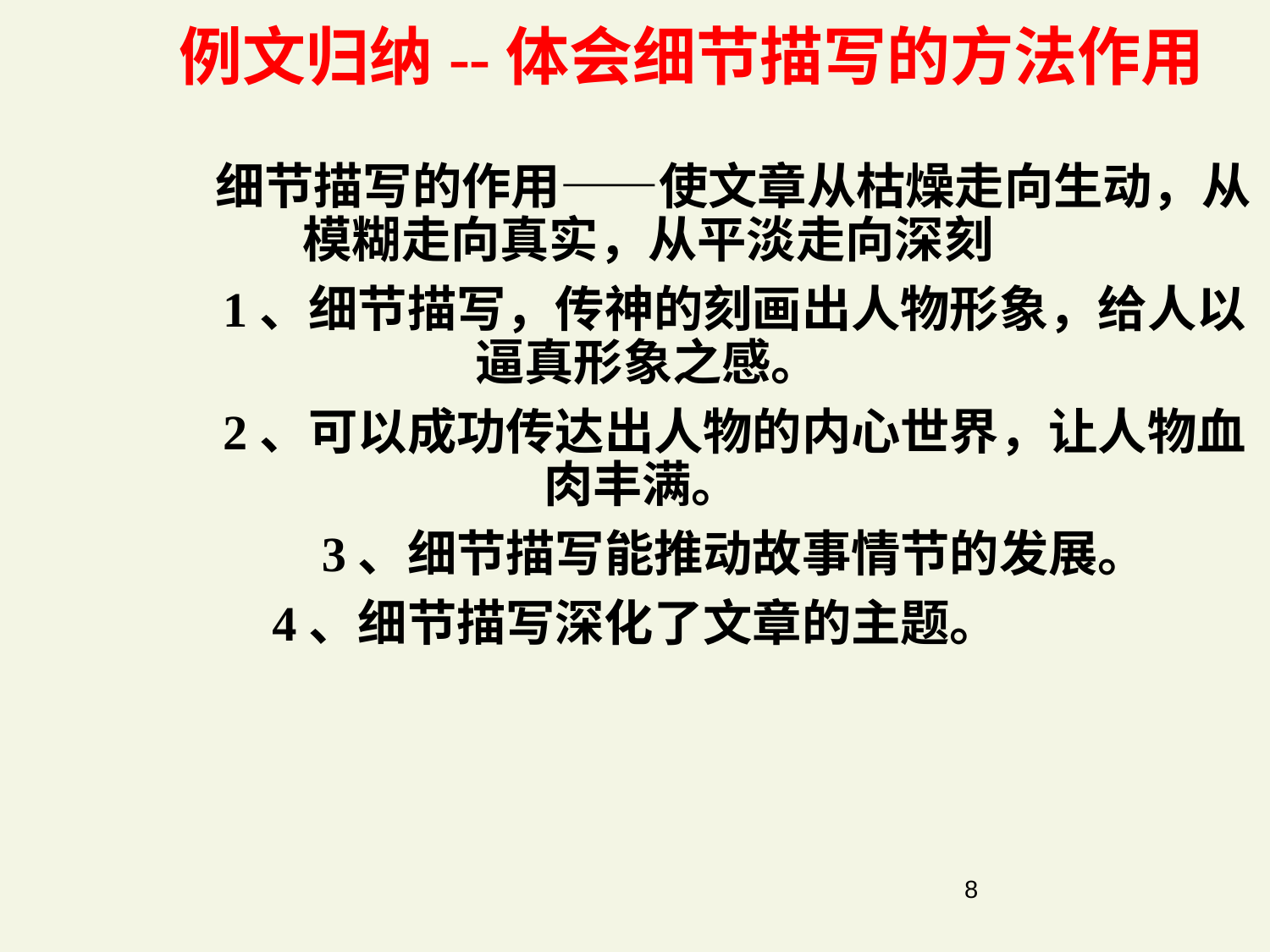

例文归纳--体会细节描写的方法作用

  细节描写的作用——使文章从枯燥走向生动，从模糊走向真实，从平淡走向深刻
   1、细节描写，传神的刻画出人物形象，给人以逼真形象之感。
   2、可以成功传达出人物的内心世界，让人物血肉丰满。
   3、细节描写能推动故事情节的发展。
   4、细节描写深化了文章的主题。
8